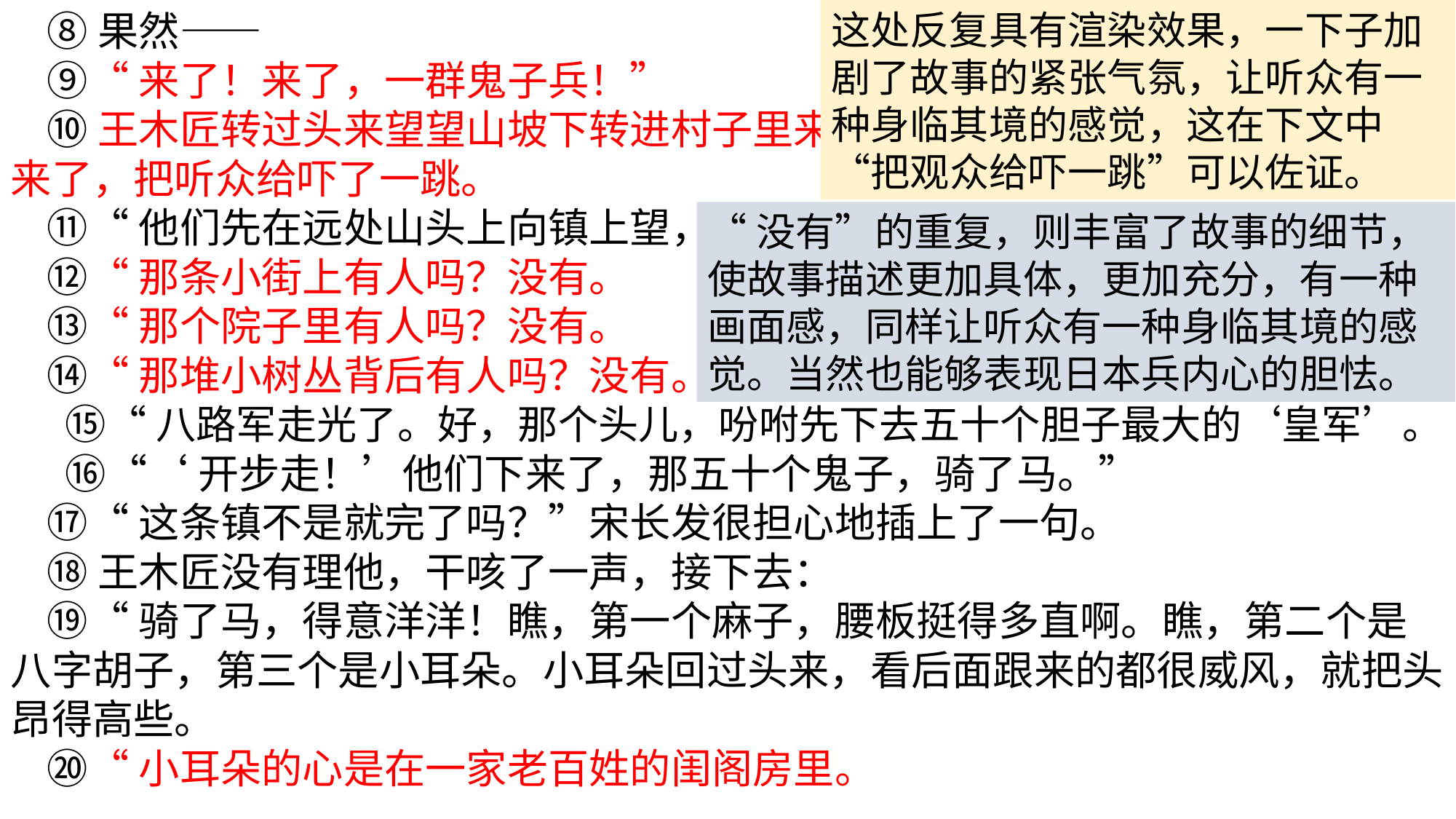

⑧果然——
    ⑨“来了！来了，一群鬼子兵！”
    ⑩王木匠转过头来望望山坡下转进村子里来的白路，仿佛日本兵当真从那边来了，把听众给吓了一跳。
    ⑪“他们先在远处山头上向镇上望，用望远镜，看得清清楚楚的。
    ⑫“那条小街上有人吗？没有。
    ⑬“那个院子里有人吗？没有。
    ⑭“那堆小树丛背后有人吗？没有。
      ⑮“八路军走光了。好，那个头儿，吩咐先下去五十个胆子最大的‘皇军’。
      ⑯“‘开步走！’他们下来了，那五十个鬼子，骑了马。”
    ⑰“这条镇不是就完了吗？”宋长发很担心地插上了一句。
    ⑱王木匠没有理他，干咳了一声，接下去：
    ⑲“骑了马，得意洋洋！瞧，第一个麻子，腰板挺得多直啊。瞧，第二个是八字胡子，第三个是小耳朵。小耳朵回过头来，看后面跟来的都很威风，就把头昂得高些。
    ⑳“小耳朵的心是在一家老百姓的闺阁房里。
这处反复具有渲染效果，一下子加剧了故事的紧张气氛，让听众有一种身临其境的感觉，这在下文中“把观众给吓一跳”可以佐证。
“没有”的重复，则丰富了故事的细节，使故事描述更加具体，更加充分，有一种画面感，同样让听众有一种身临其境的感觉。当然也能够表现日本兵内心的胆怯。